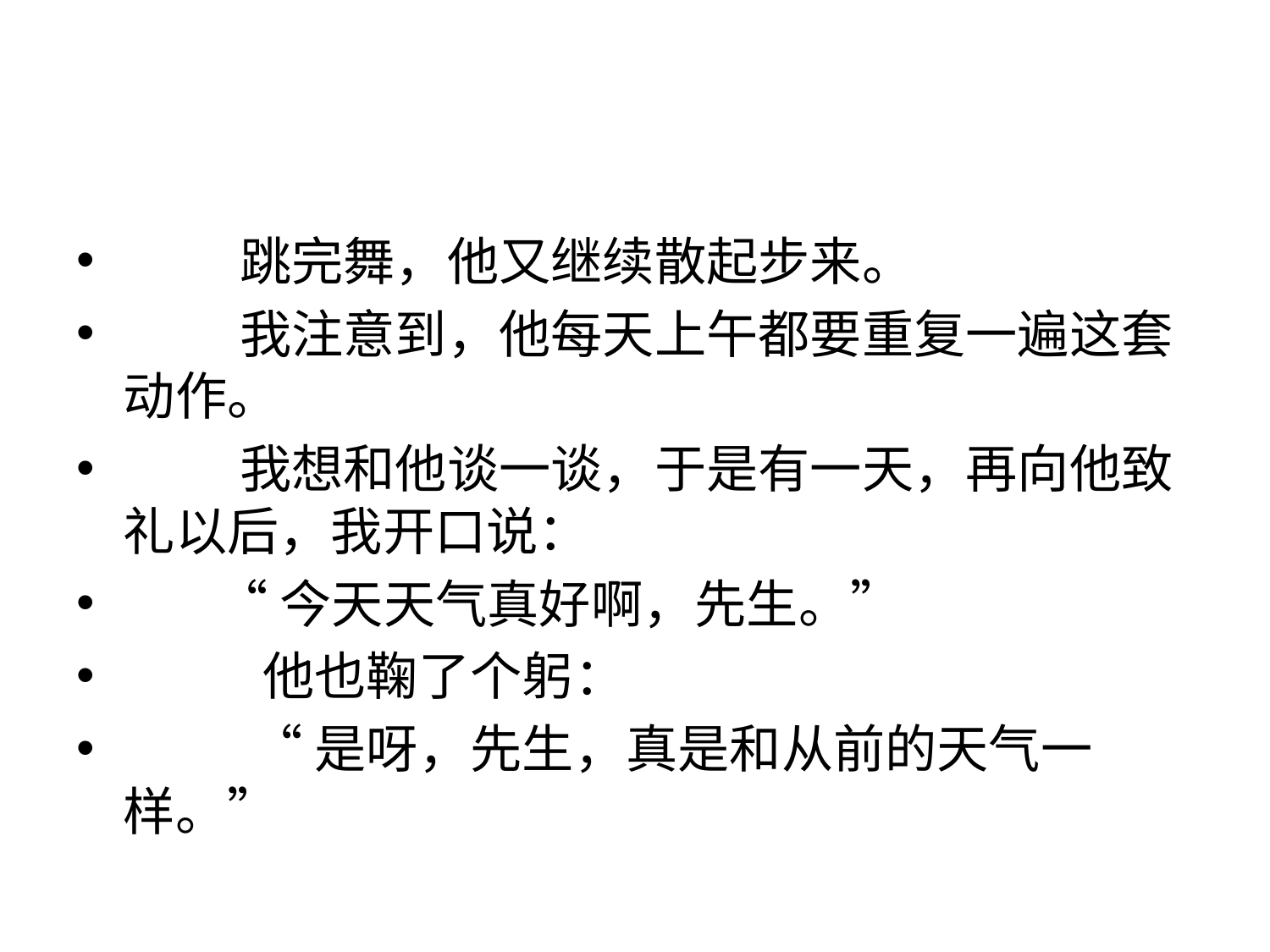

#
         跳完舞，他又继续散起步来。
         我注意到，他每天上午都要重复一遍这套动作。
         我想和他谈一谈，于是有一天，再向他致礼以后，我开口说：
        “今天天气真好啊，先生。”
           他也鞠了个躬：
           “是呀，先生，真是和从前的天气一样。”